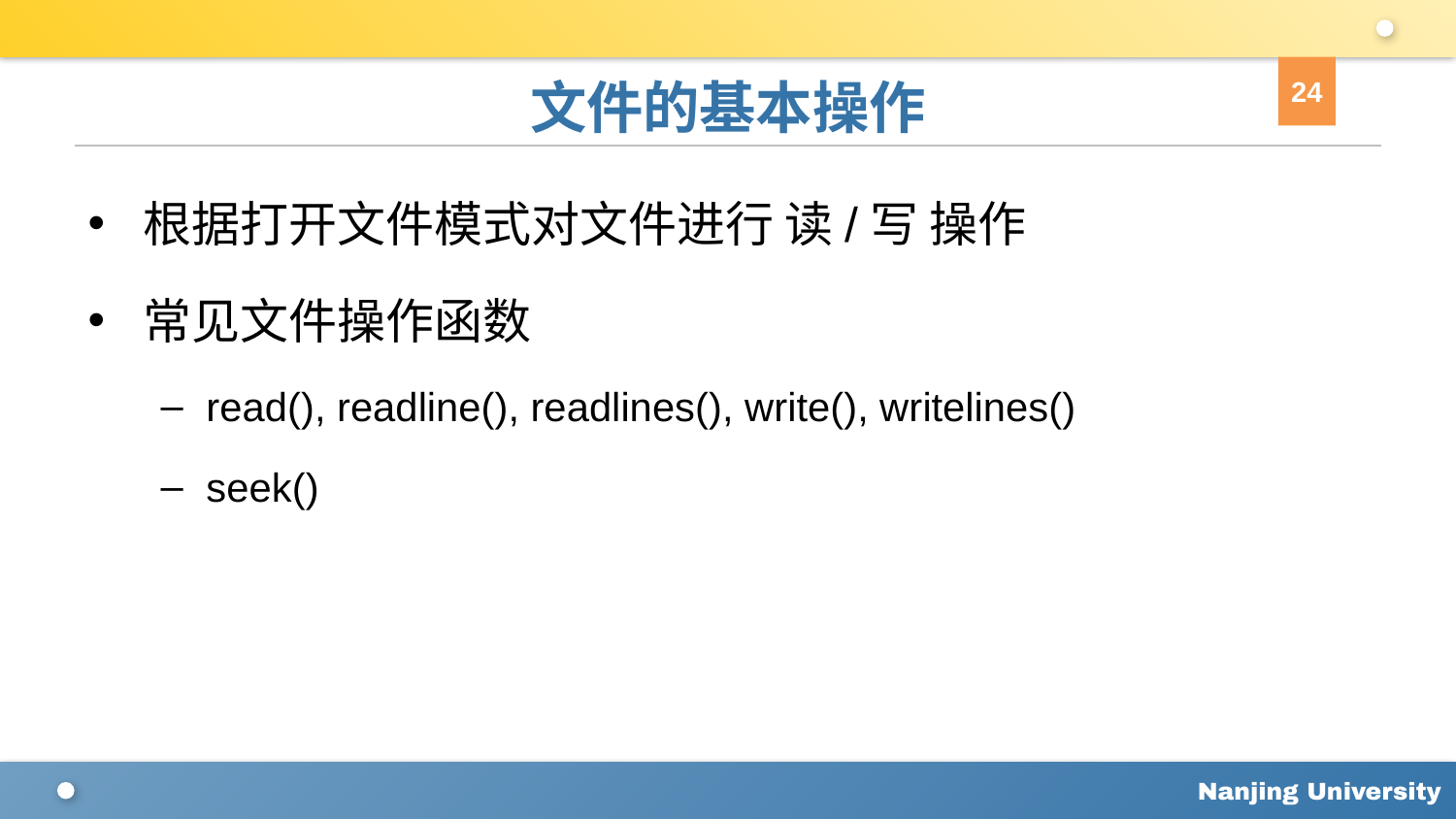

24
# 文件的基本操作
根据打开文件模式对文件进行 读/写 操作
常见文件操作函数
read(), readline(), readlines(), write(), writelines()
seek()